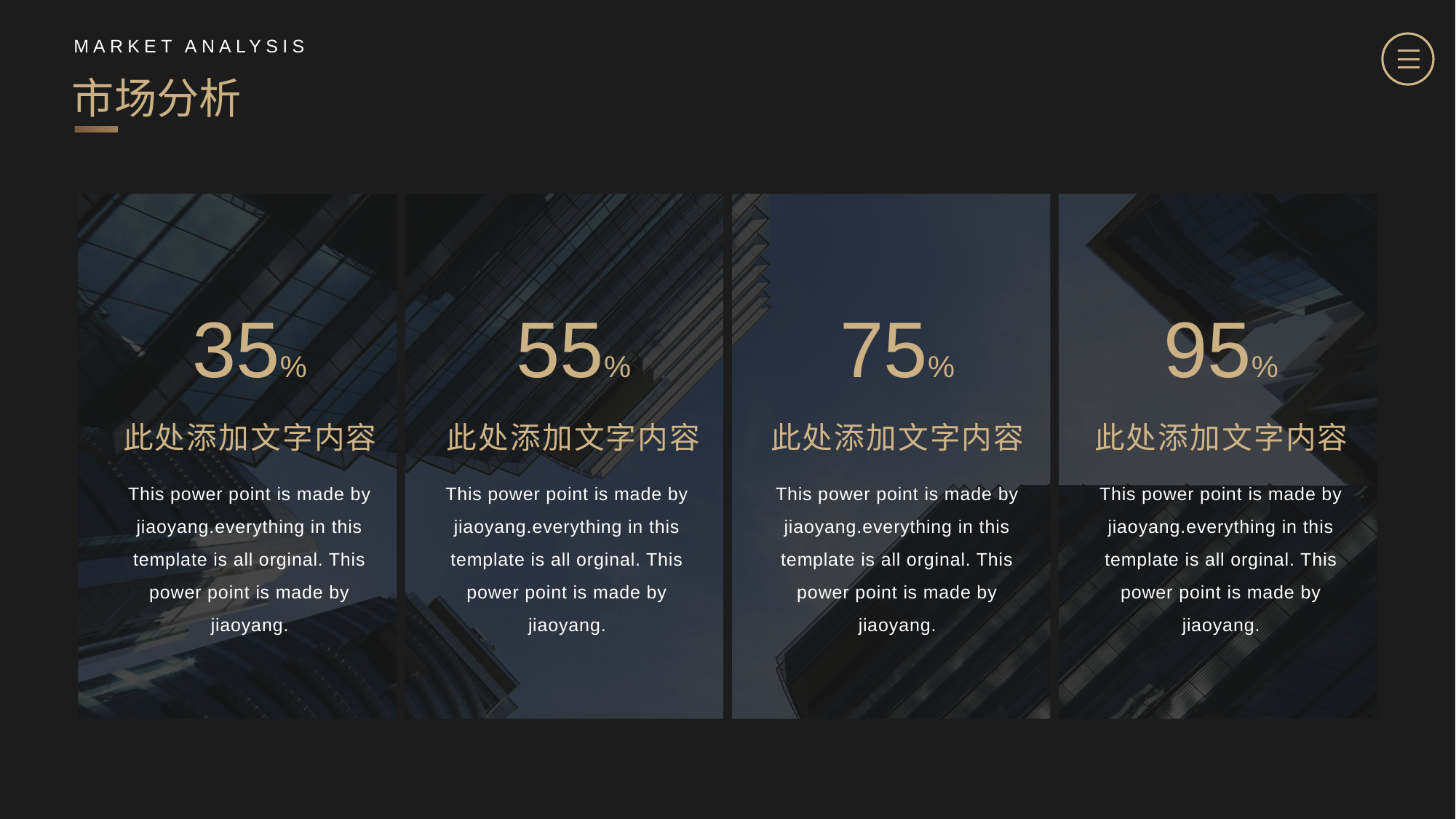

MARKET ANALYSIS

市场分析

35%
55%
75%
95%
此处添加文字内容
This power point is made by jiaoyang.everything in this template is all orginal. This power point is made by jiaoyang.
此处添加文字内容
This power point is made by jiaoyang.everything in this template is all orginal. This power point is made by jiaoyang.
此处添加文字内容
This power point is made by jiaoyang.everything in this template is all orginal. This power point is made by jiaoyang.
此处添加文字内容
This power point is made by jiaoyang.everything in this template is all orginal. This power point is made by jiaoyang.